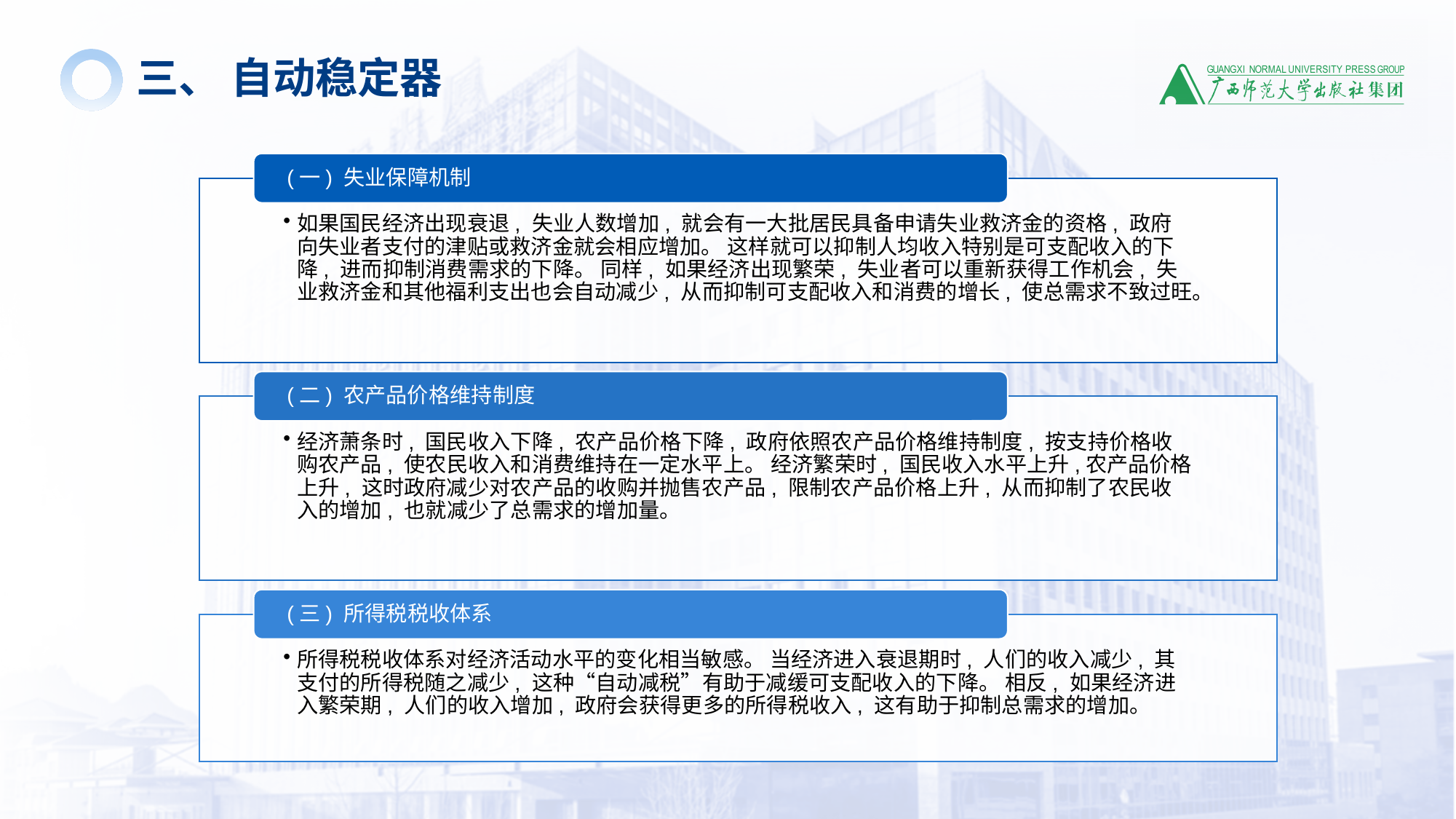

三、 自动稳定器

如果国民经济出现衰退, 失业人数增加, 就会有一大批居民具备申请失业救济金的资格, 政府向失业者支付的津贴或救济金就会相应增加。 这样就可以抑制人均收入特别是可支配收入的下降, 进而抑制消费需求的下降。 同样, 如果经济出现繁荣, 失业者可以重新获得工作机会, 失业救济金和其他福利支出也会自动减少, 从而抑制可支配收入和消费的增长, 使总需求不致过旺。
(一) 失业保障机制
经济萧条时, 国民收入下降, 农产品价格下降, 政府依照农产品价格维持制度, 按支持价格收购农产品, 使农民收入和消费维持在一定水平上。 经济繁荣时, 国民收入水平上升,农产品价格上升, 这时政府减少对农产品的收购并抛售农产品, 限制农产品价格上升, 从而抑制了农民收入的增加, 也就减少了总需求的增加量。
(二) 农产品价格维持制度
所得税税收体系对经济活动水平的变化相当敏感。 当经济进入衰退期时, 人们的收入减少, 其支付的所得税随之减少, 这种“自动减税”有助于减缓可支配收入的下降。 相反, 如果经济进入繁荣期, 人们的收入增加, 政府会获得更多的所得税收入, 这有助于抑制总需求的增加。
(三) 所得税税收体系